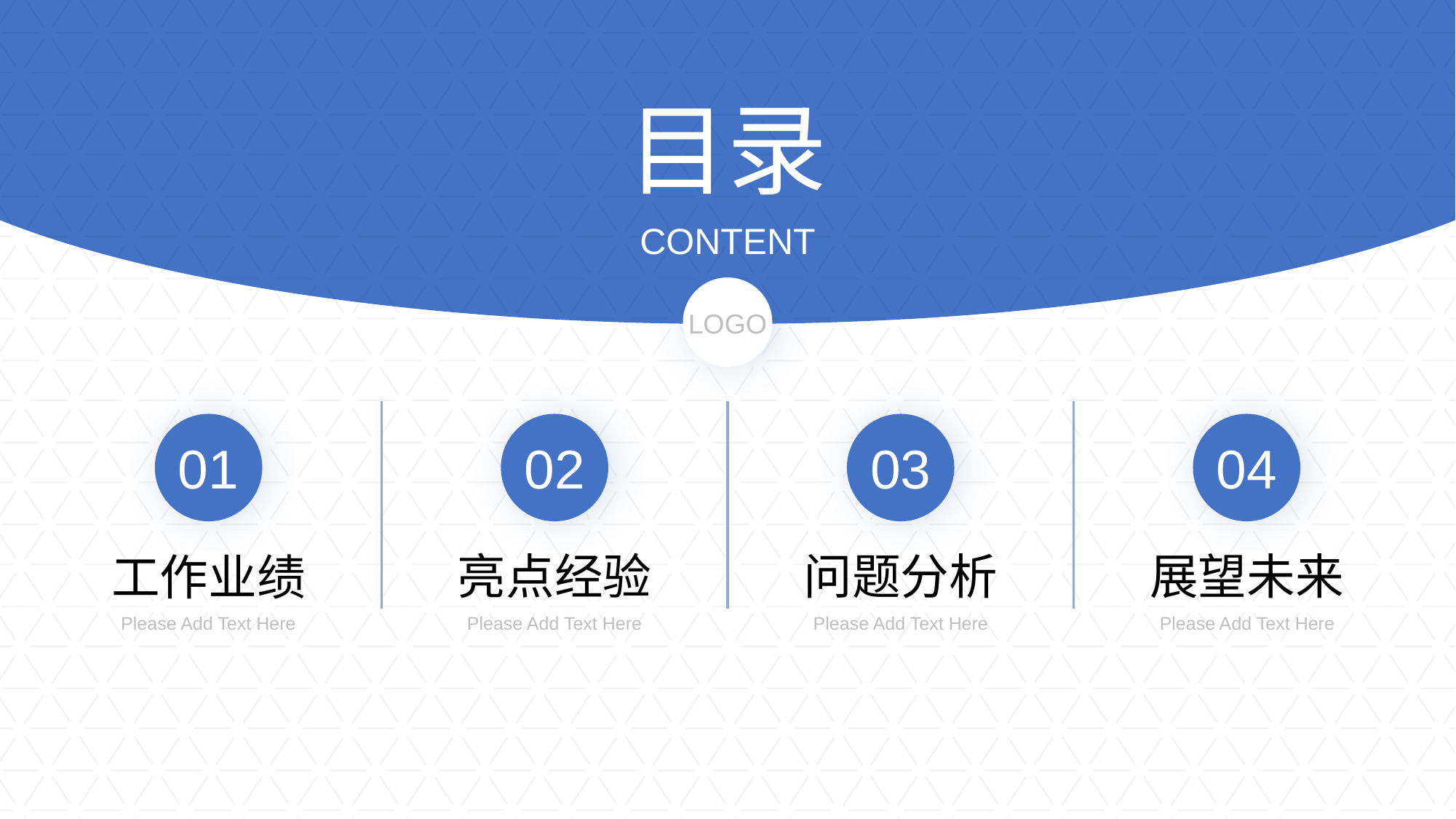

目录
CONTENT

LOGO
01
02
03
04
亮点经验
问题分析
展望未来
工作业绩
Please Add Text Here
Please Add Text Here
Please Add Text Here
Please Add Text Here